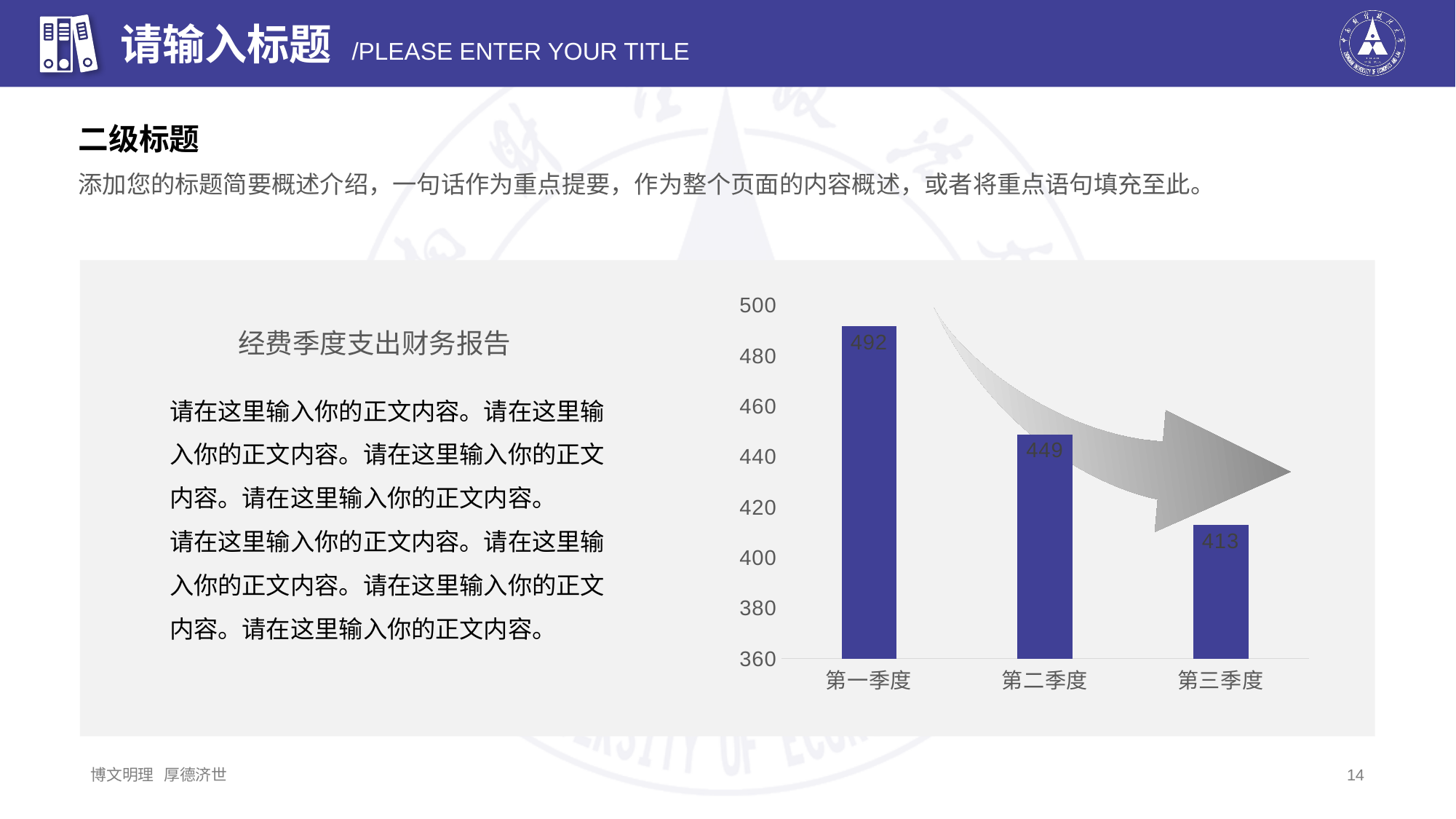

二级标题
添加您的标题简要概述介绍，一句话作为重点提要，作为整个页面的内容概述，或者将重点语句填充至此。

### Chart

| Category | 系列 1 |
|---|---|
| 第一季度 | 492.0 |
| 第二季度 | 449.0 |
| 第三季度 | 413.0 |
经费季度支出财务报告
请在这里输入你的正文内容。请在这里输入你的正文内容。请在这里输入你的正文内容。请在这里输入你的正文内容。
请在这里输入你的正文内容。请在这里输入你的正文内容。请在这里输入你的正文内容。请在这里输入你的正文内容。